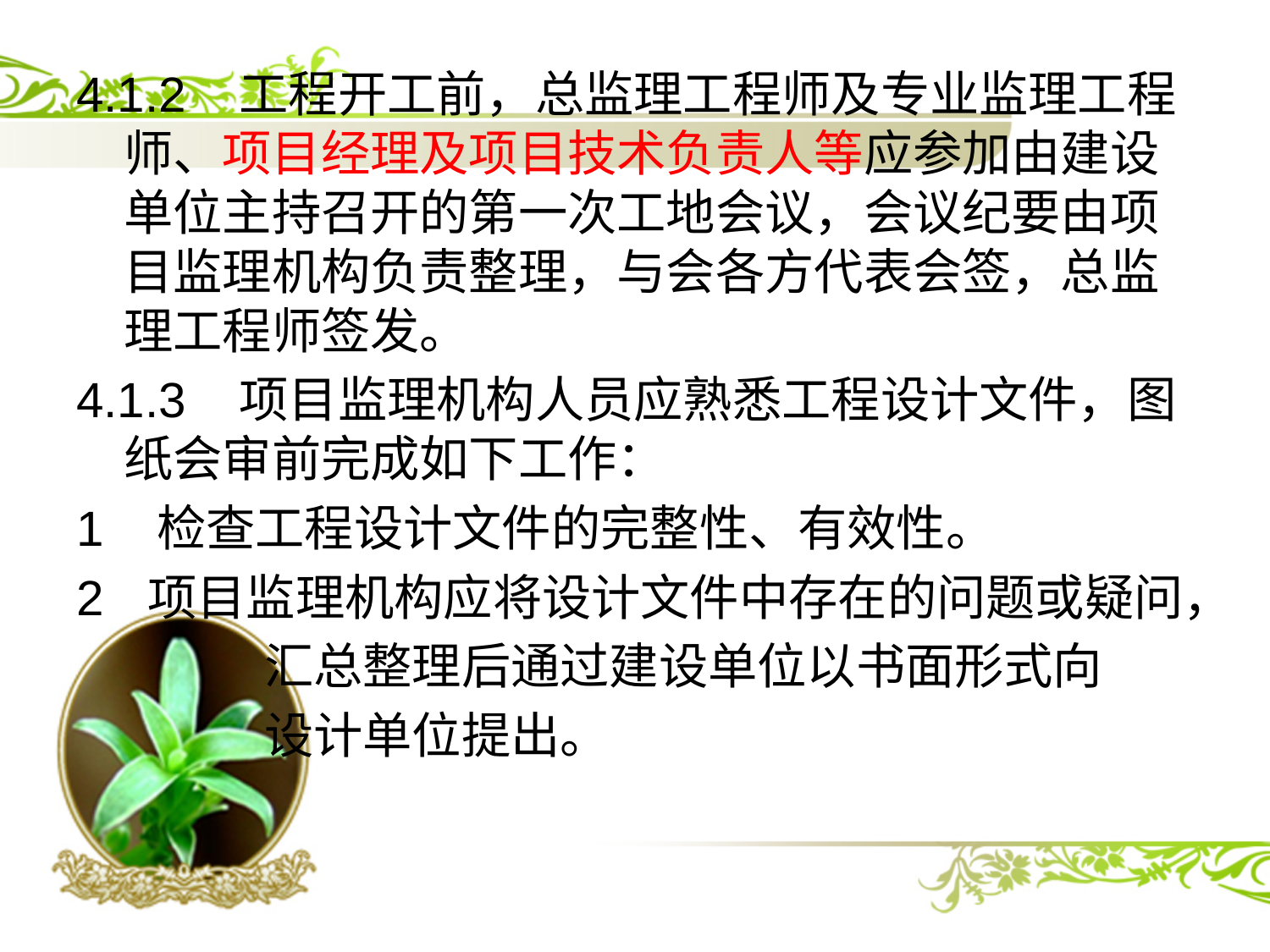

4.1.2   工程开工前，总监理工程师及专业监理工程师、项目经理及项目技术负责人等应参加由建设单位主持召开的第一次工地会议，会议纪要由项目监理机构负责整理，与会各方代表会签，总监理工程师签发。
4.1.3   项目监理机构人员应熟悉工程设计文件，图纸会审前完成如下工作：
1   检查工程设计文件的完整性、有效性。
项目监理机构应将设计文件中存在的问题或疑问，
                汇总整理后通过建设单位以书面形式向
                设计单位提出。